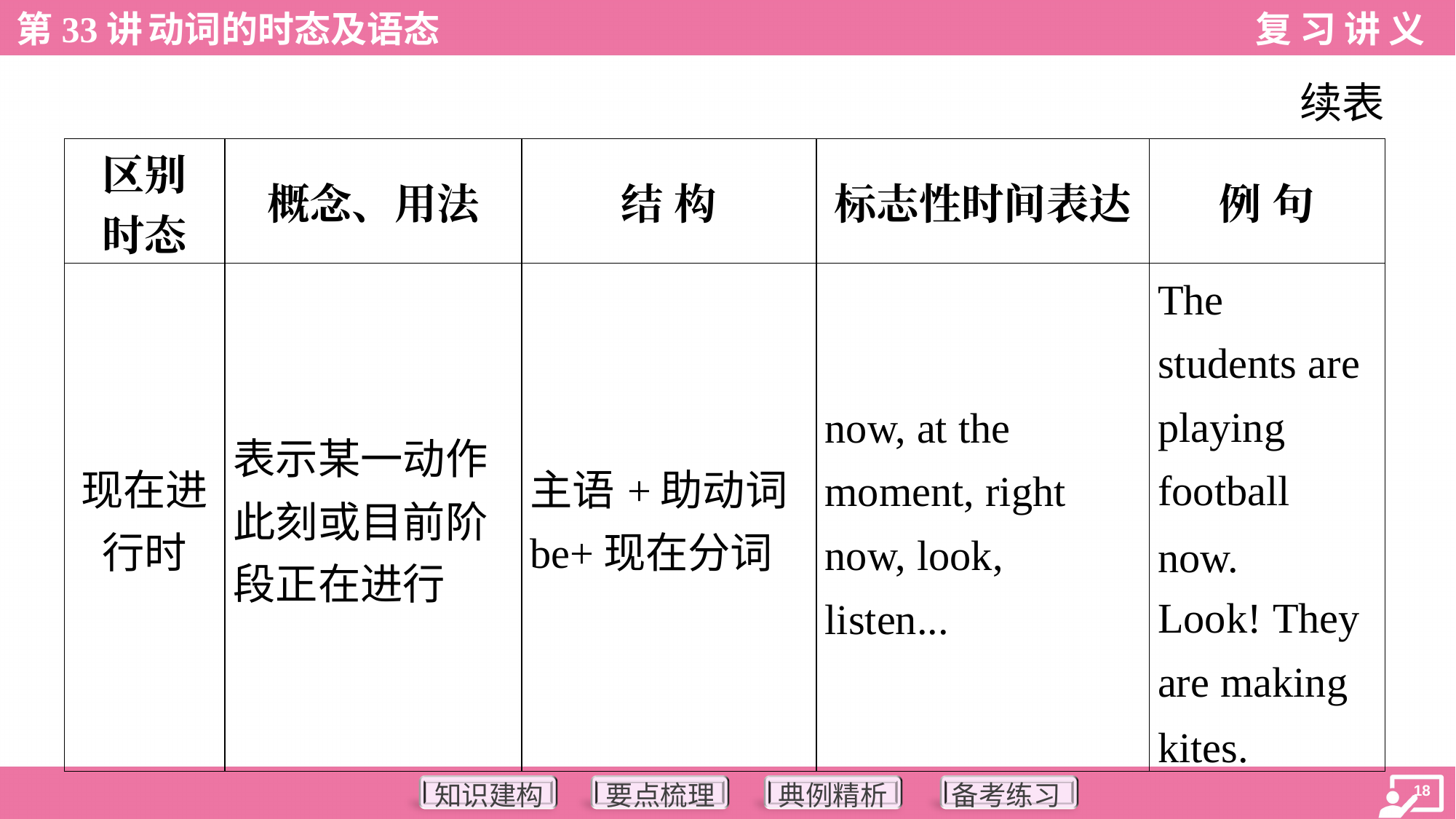

续表
| 区别 时态 | 概念、用法 | 结 构 | 标志性时间表达 | 例 句 |
| --- | --- | --- | --- | --- |
| 现在进 行时 | 表示某一动作 此刻或目前阶 段正在进行 | 主语+助动词 be+现在分词 | now, at the moment, right now, look, listen... | The students are playing football now. Look! They are making kites. |